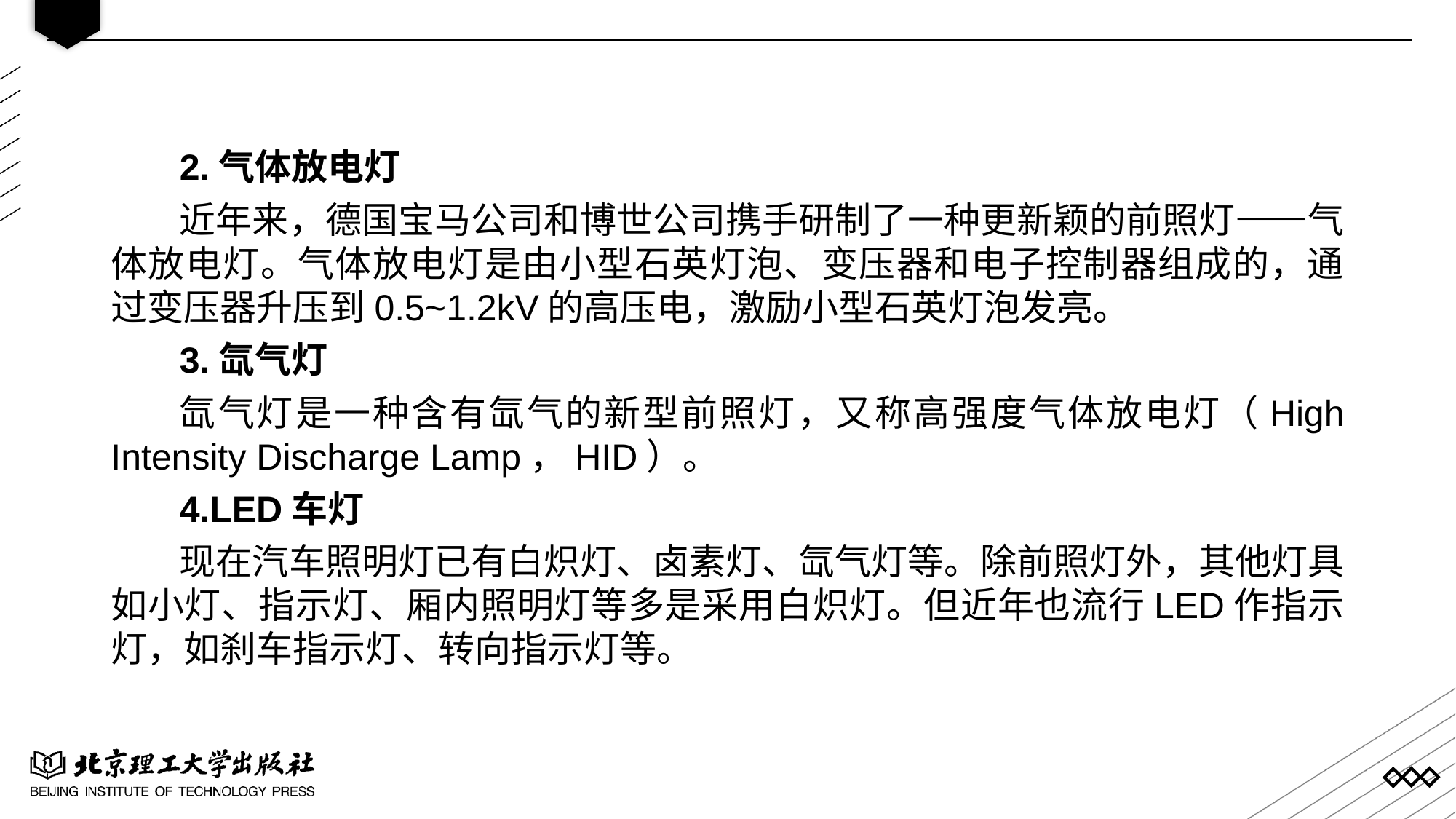

2.气体放电灯
近年来，德国宝马公司和博世公司携手研制了一种更新颖的前照灯——气体放电灯。气体放电灯是由小型石英灯泡、变压器和电子控制器组成的，通过变压器升压到0.5~1.2kV的高压电，激励小型石英灯泡发亮。
3.氙气灯
氙气灯是一种含有氙气的新型前照灯，又称高强度气体放电灯（High Intensity Discharge Lamp，HID）。
4.LED车灯
现在汽车照明灯已有白炽灯、卤素灯、氙气灯等。除前照灯外，其他灯具如小灯、指示灯、厢内照明灯等多是采用白炽灯。但近年也流行LED作指示灯，如刹车指示灯、转向指示灯等。